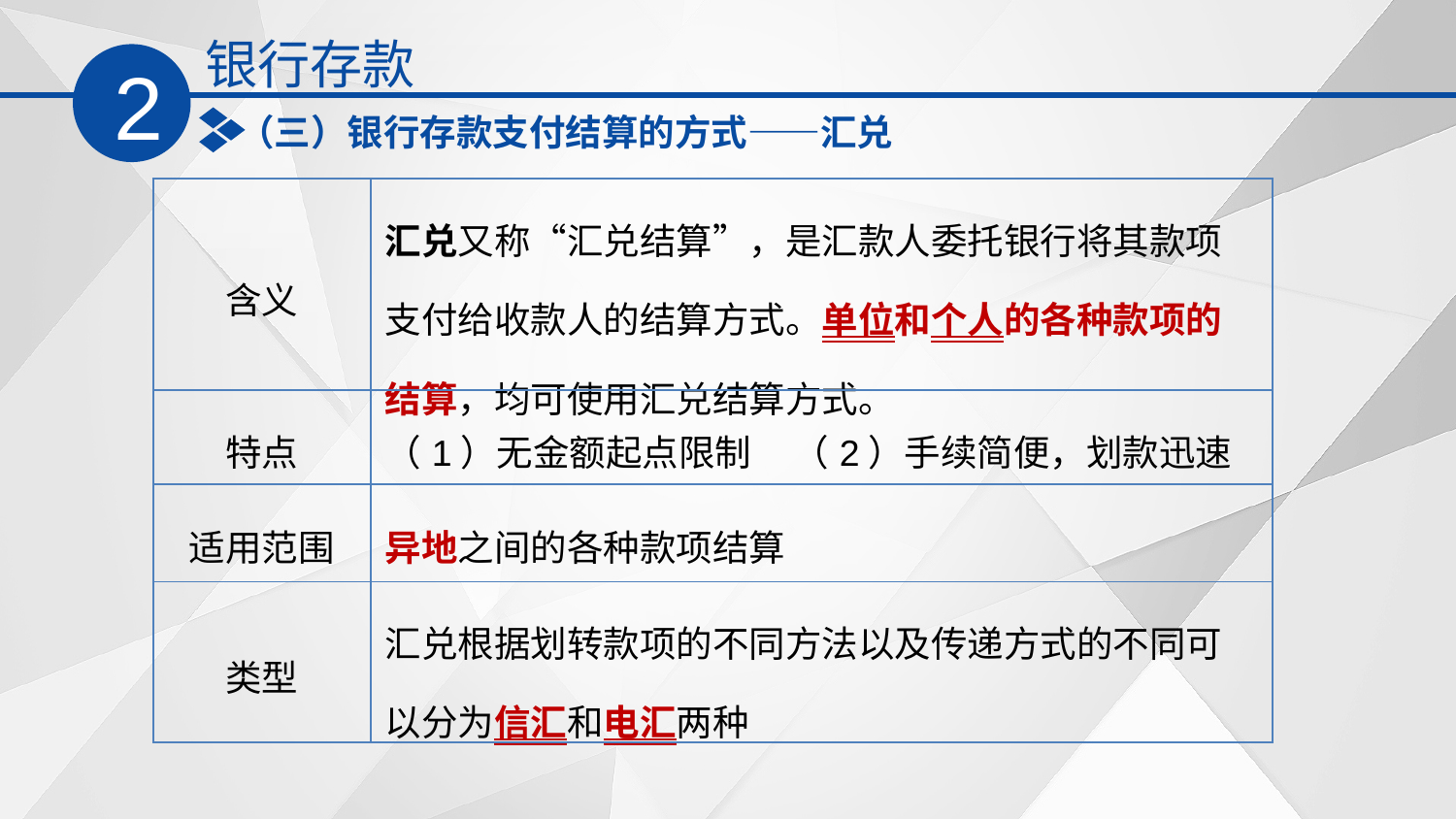

银行存款
2

（三）银行存款支付结算的方式——汇兑

| 含义 | 汇兑又称“汇兑结算”，是汇款人委托银行将其款项支付给收款人的结算方式。单位和个人的各种款项的结算，均可使用汇兑结算方式。 |
| --- | --- |
| 特点 | （1）无金额起点限制 （2）手续简便，划款迅速 |
| 适用范围 | 异地之间的各种款项结算 |
| 类型 | 汇兑根据划转款项的不同方法以及传递方式的不同可以分为信汇和电汇两种 |